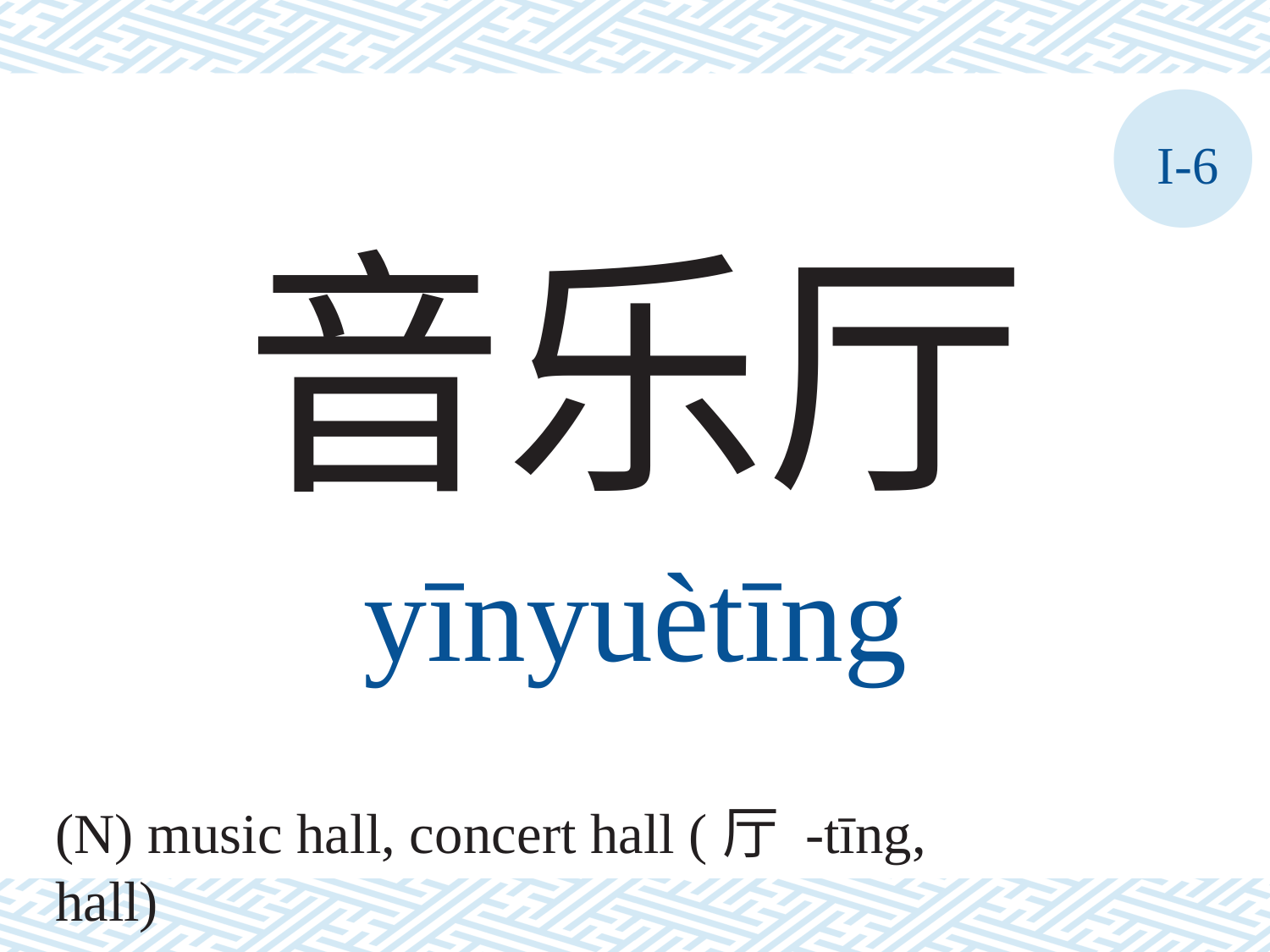

I-6
音乐厅
yīnyuètīng
(N) music hall, concert hall (厅 -tīng, hall)